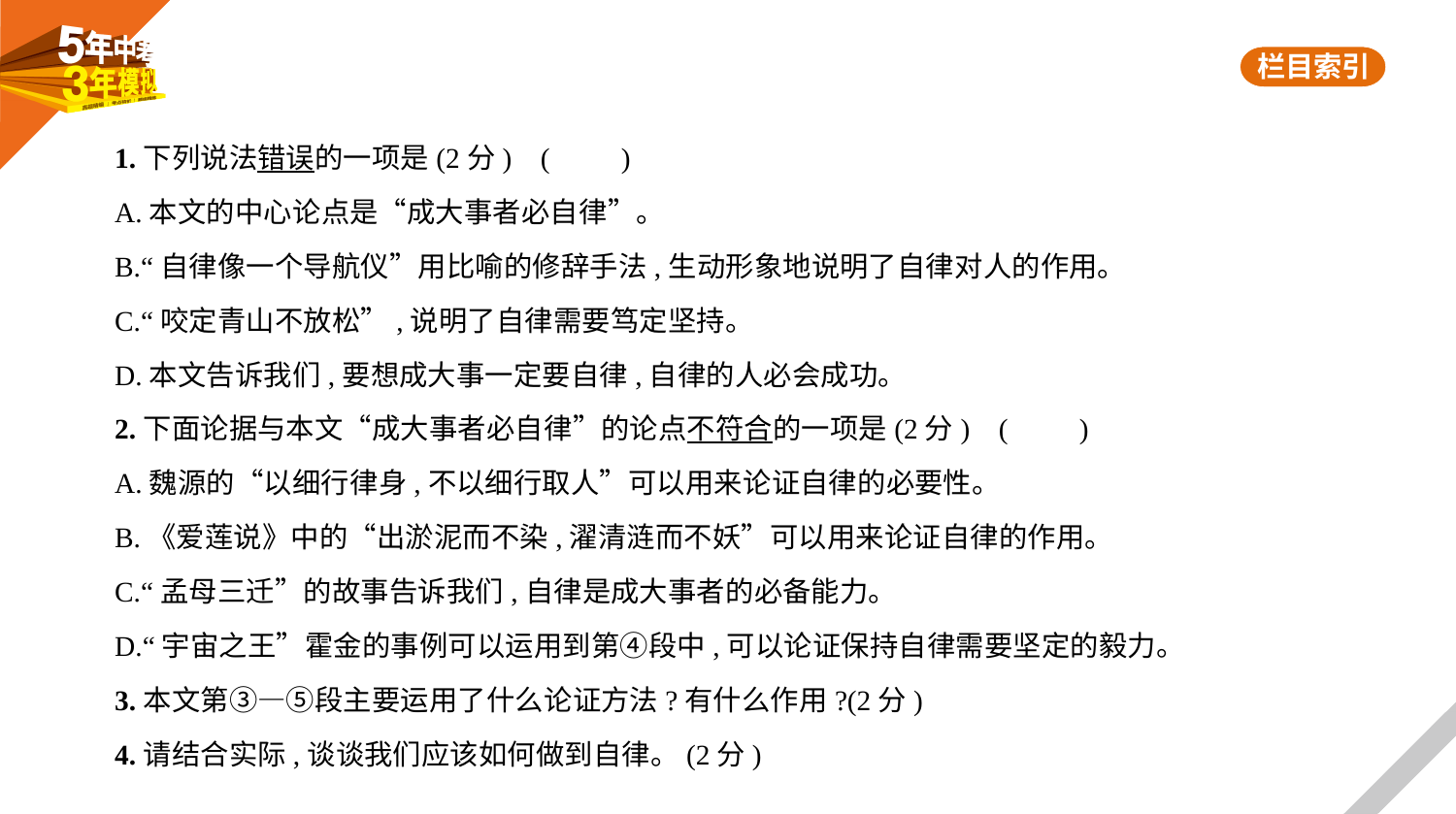

1.下列说法错误的一项是(2分) (　　)
A.本文的中心论点是“成大事者必自律”。
B.“自律像一个导航仪”用比喻的修辞手法,生动形象地说明了自律对人的作用。
C.“咬定青山不放松”,说明了自律需要笃定坚持。
D.本文告诉我们,要想成大事一定要自律,自律的人必会成功。
2.下面论据与本文“成大事者必自律”的论点不符合的一项是(2分) (　　)
A.魏源的“以细行律身,不以细行取人”可以用来论证自律的必要性。
B.《爱莲说》中的“出淤泥而不染,濯清涟而不妖”可以用来论证自律的作用。
C.“孟母三迁”的故事告诉我们,自律是成大事者的必备能力。
D.“宇宙之王”霍金的事例可以运用到第④段中,可以论证保持自律需要坚定的毅力。
3.本文第③—⑤段主要运用了什么论证方法?有什么作用?(2分)
4.请结合实际,谈谈我们应该如何做到自律。(2分)